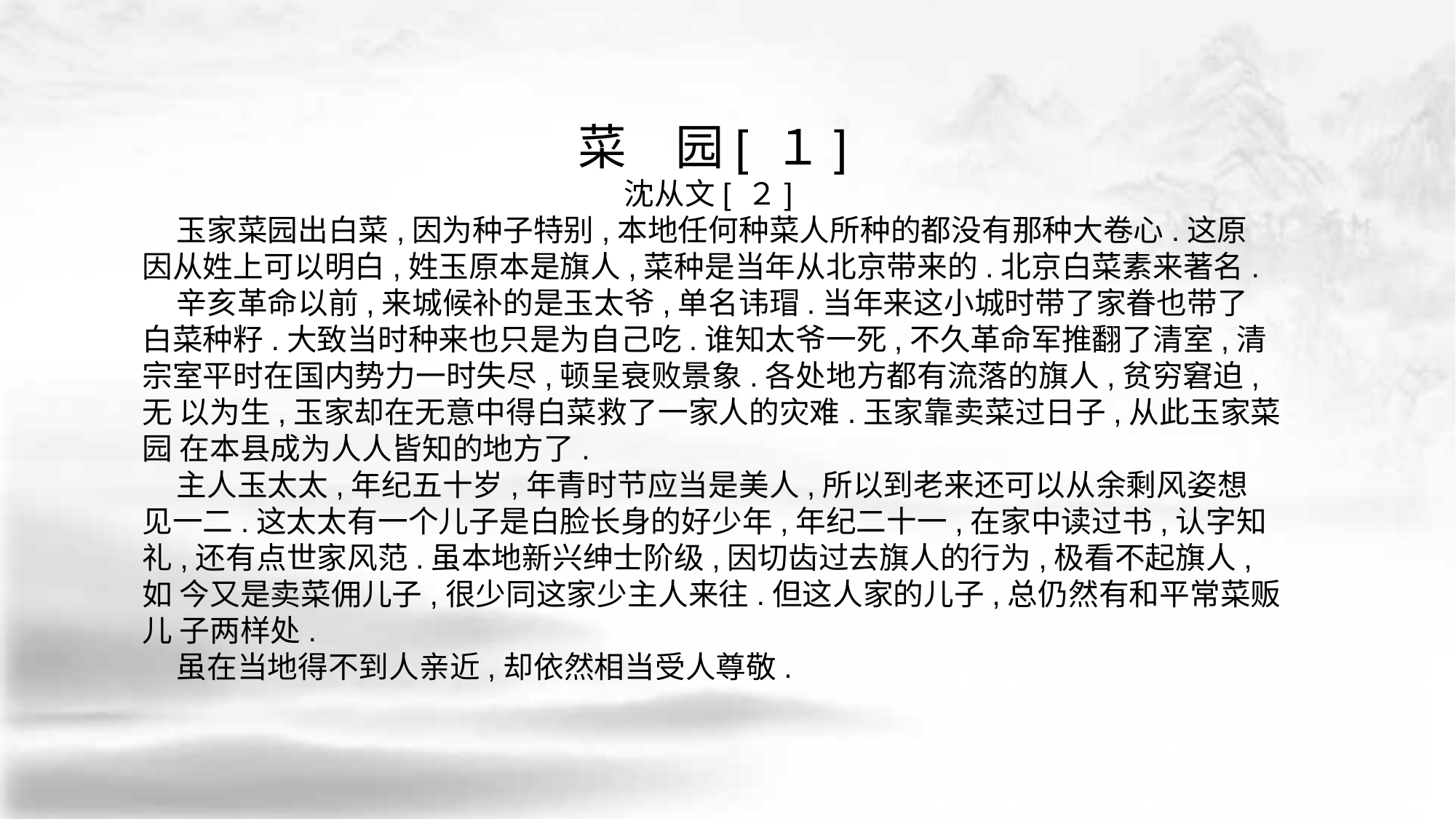

菜　园[ １]
沈从文[ ２]
    玉家菜园出白菜,因为种子特别,本地任何种菜人所种的都没有那种大卷心.这原 因从姓上可以明白,姓玉原本是旗人,菜种是当年从北京带来的.北京白菜素来著名.
    辛亥革命以前,来城候补的是玉太爷,单名讳瑁.当年来这小城时带了家眷也带了 白菜种籽.大致当时种来也只是为自己吃.谁知太爷一死,不久革命军推翻了清室,清 宗室平时在国内势力一时失尽,顿呈衰败景象.各处地方都有流落的旗人,贫穷窘迫,无 以为生,玉家却在无意中得白菜救了一家人的灾难.玉家靠卖菜过日子,从此玉家菜园 在本县成为人人皆知的地方了.
    主人玉太太,年纪五十岁,年青时节应当是美人,所以到老来还可以从余剩风姿想 见一二.这太太有一个儿子是白脸长身的好少年,年纪二十一,在家中读过书,认字知 礼,还有点世家风范.虽本地新兴绅士阶级,因切齿过去旗人的行为,极看不起旗人,如 今又是卖菜佣儿子,很少同这家少主人来往.但这人家的儿子,总仍然有和平常菜贩儿 子两样处.
    虽在当地得不到人亲近,却依然相当受人尊敬.